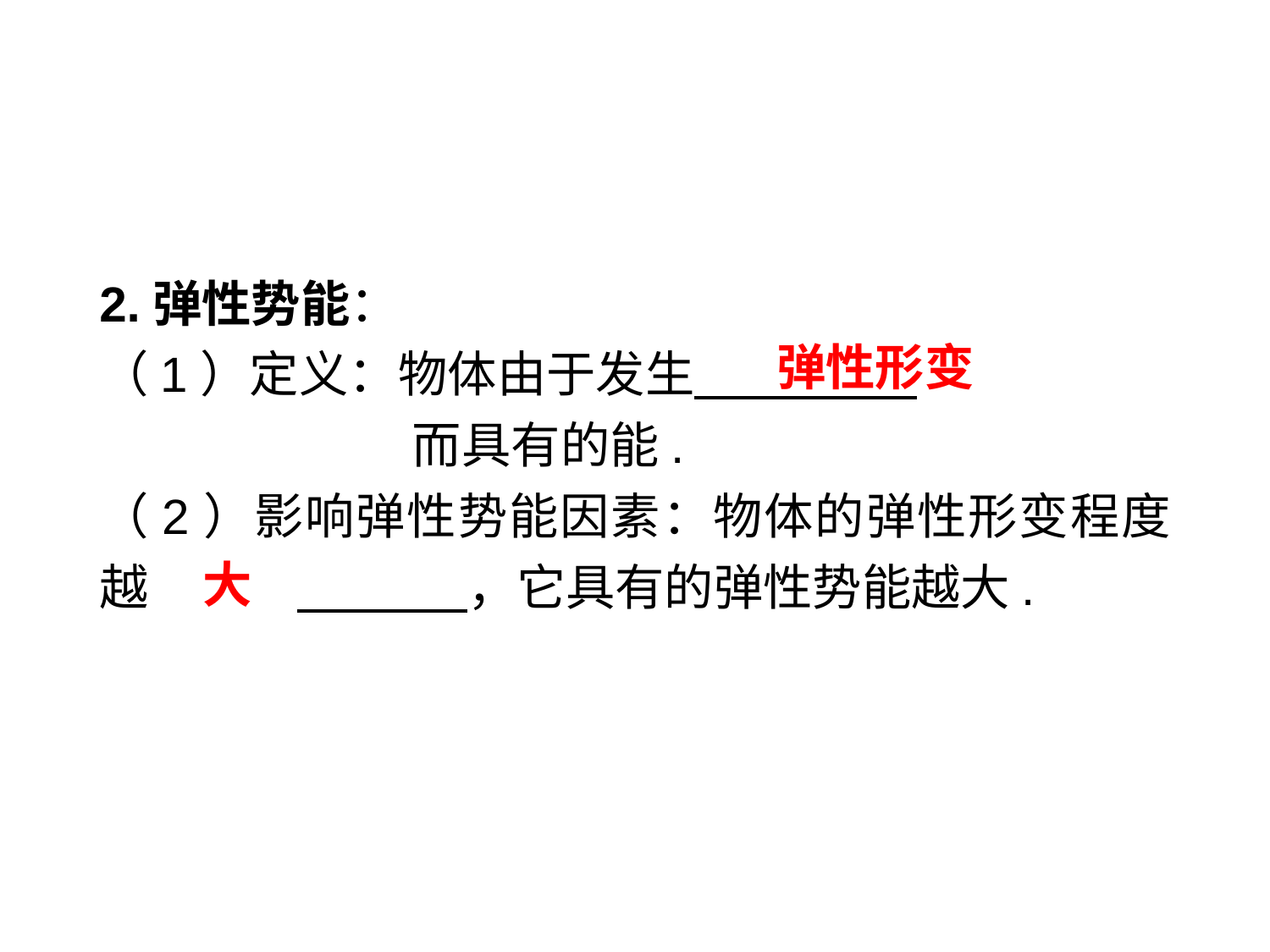

2.弹性势能：
（1）定义：物体由于发生                    .　                                        　而具有的能.
（2）影响弹性势能因素：物体的弹性形变程度越　         　           ，它具有的弹性势能越大.
弹性形变
大